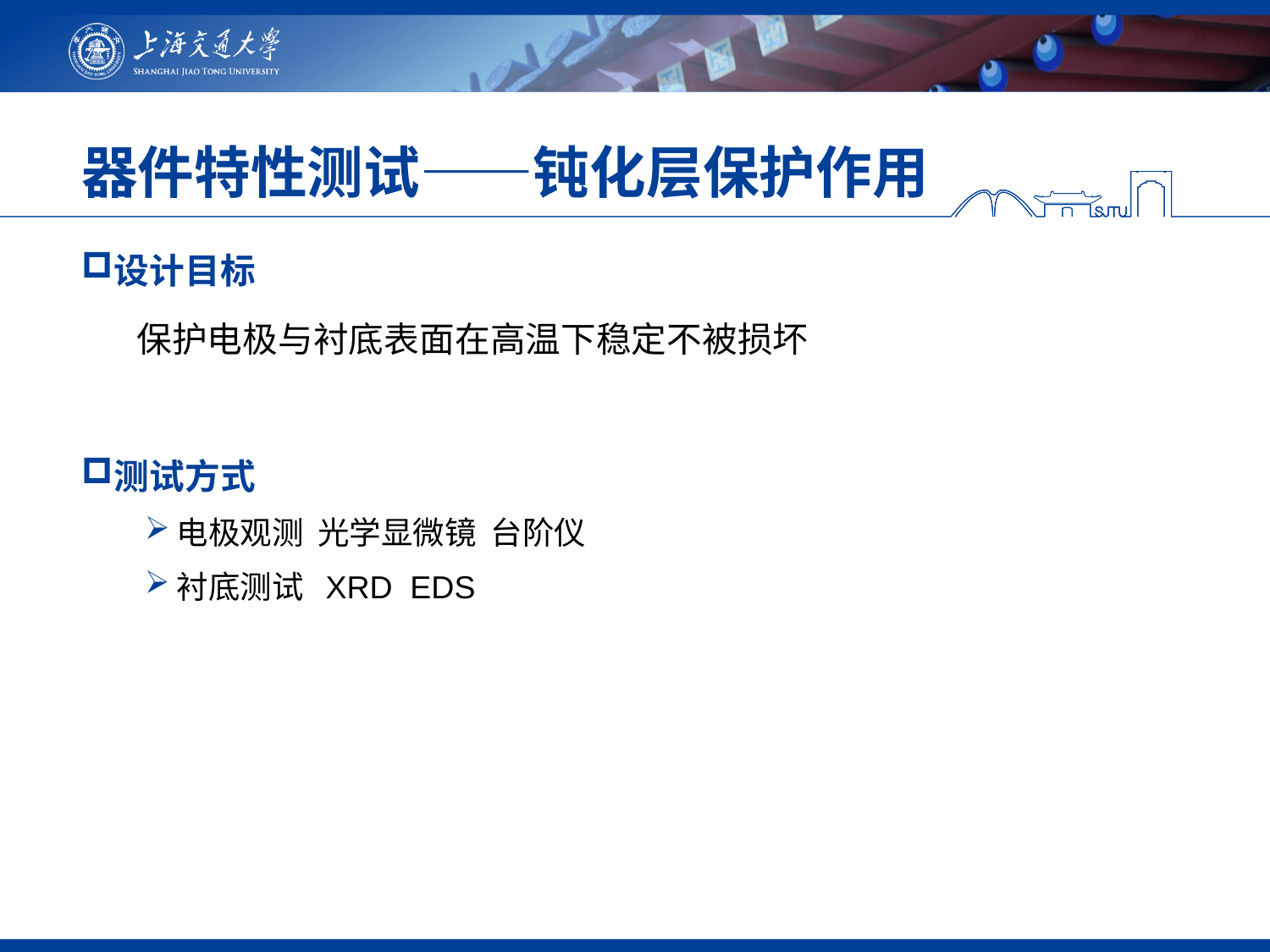

# 器件特性测试——钝化层保护作用
设计目标
      保护电极与衬底表面在高温下稳定不被损坏

测试方式
电极观测  光学显微镜  台阶仪
衬底测试  XRD  EDS